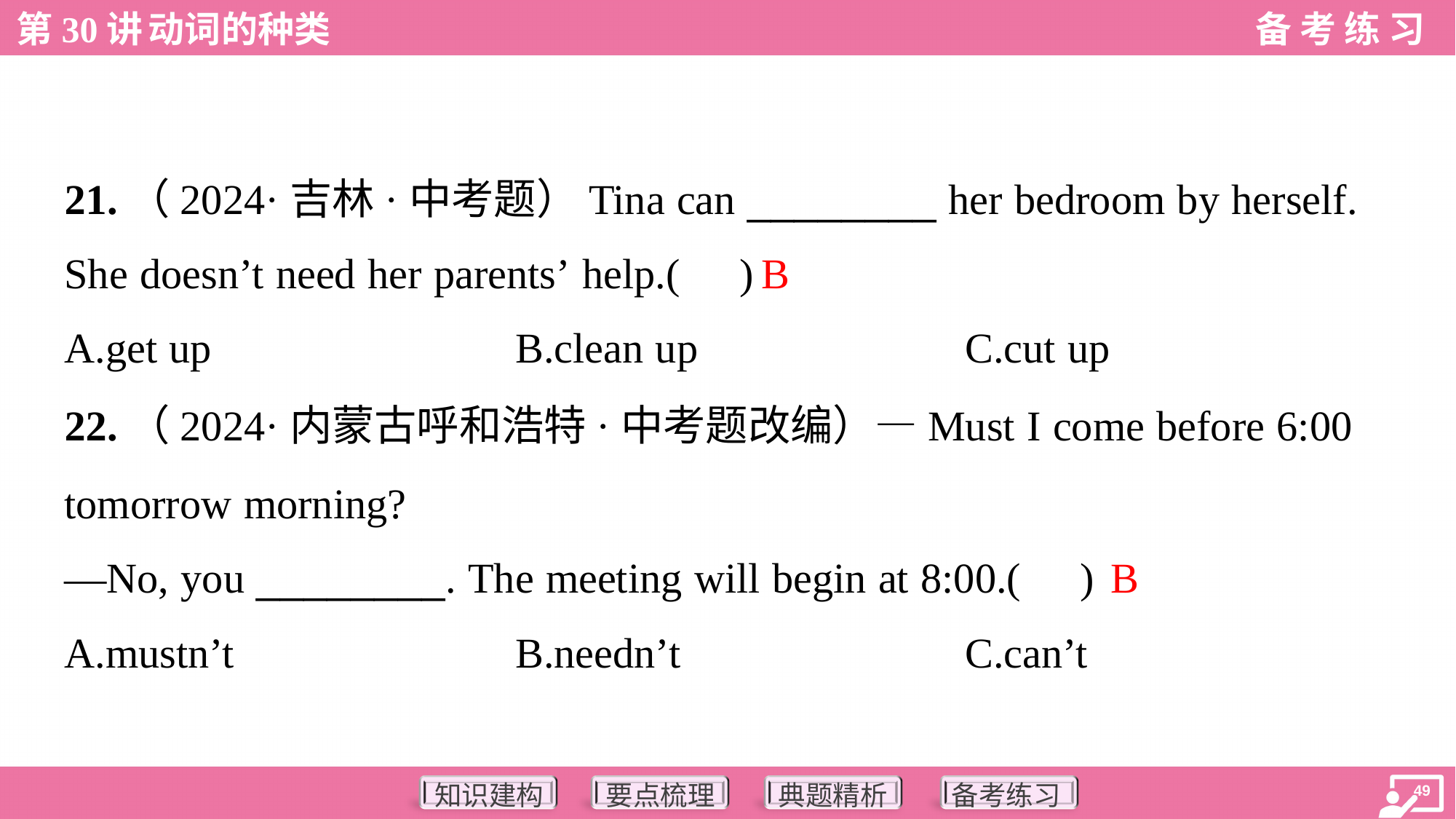

21.（2024·吉林·中考题）Tina can ________ her bedroom by herself.
She doesn’t need her parents’ help.(     )
B
A.get up	B.clean up	C.cut up
22.（2024·内蒙古呼和浩特·中考题改编）—Must I come before 6:00
tomorrow morning?
—No, you ________. The meeting will begin at 8:00.(     )
B
A.mustn’t	B.needn’t	C.can’t